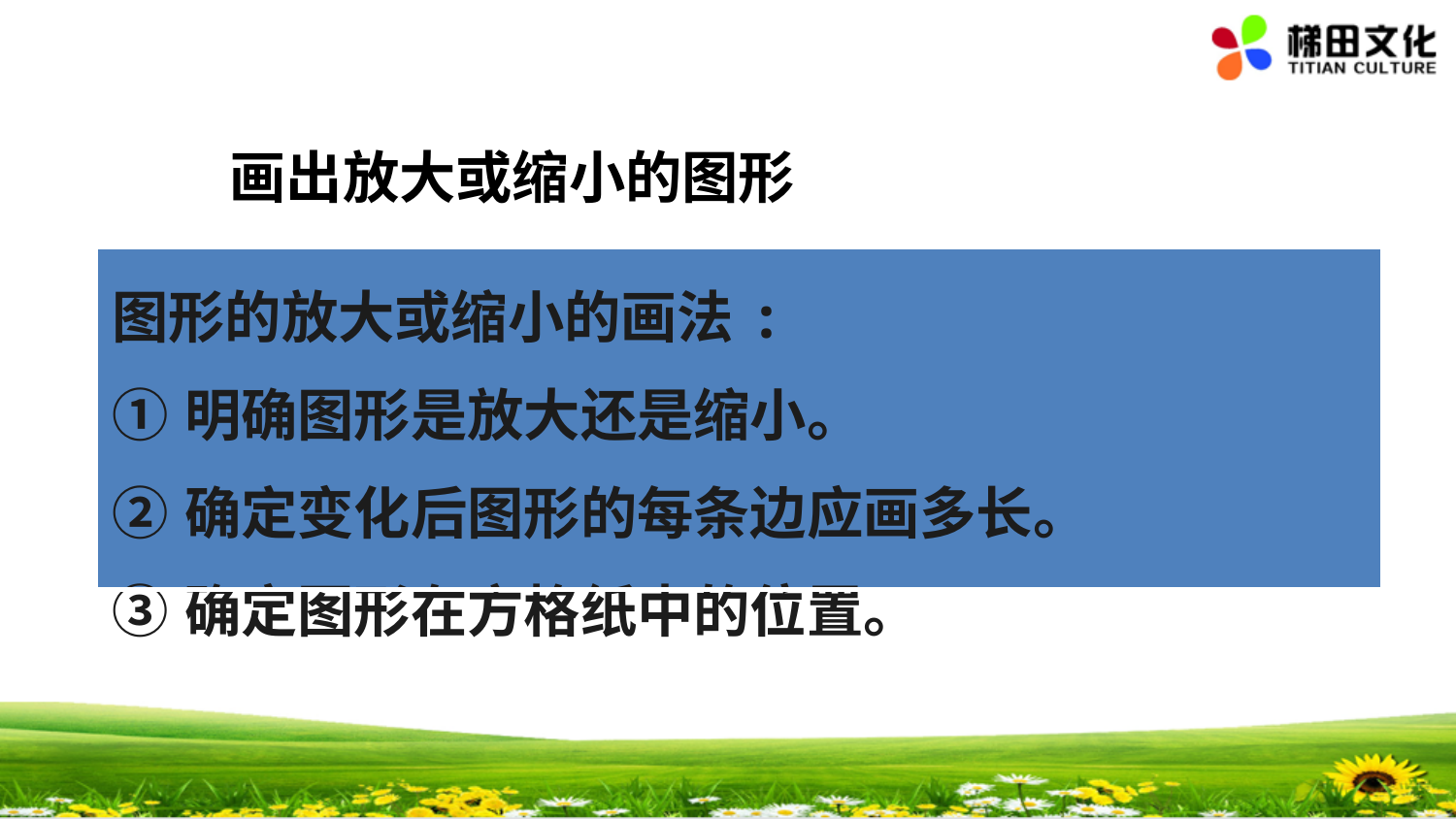

画出放大或缩小的图形
| 图形的放大或缩小的画法: ①明确图形是放大还是缩小。 ②确定变化后图形的每条边应画多长。 ③确定图形在方格纸中的位置。 |
| --- |